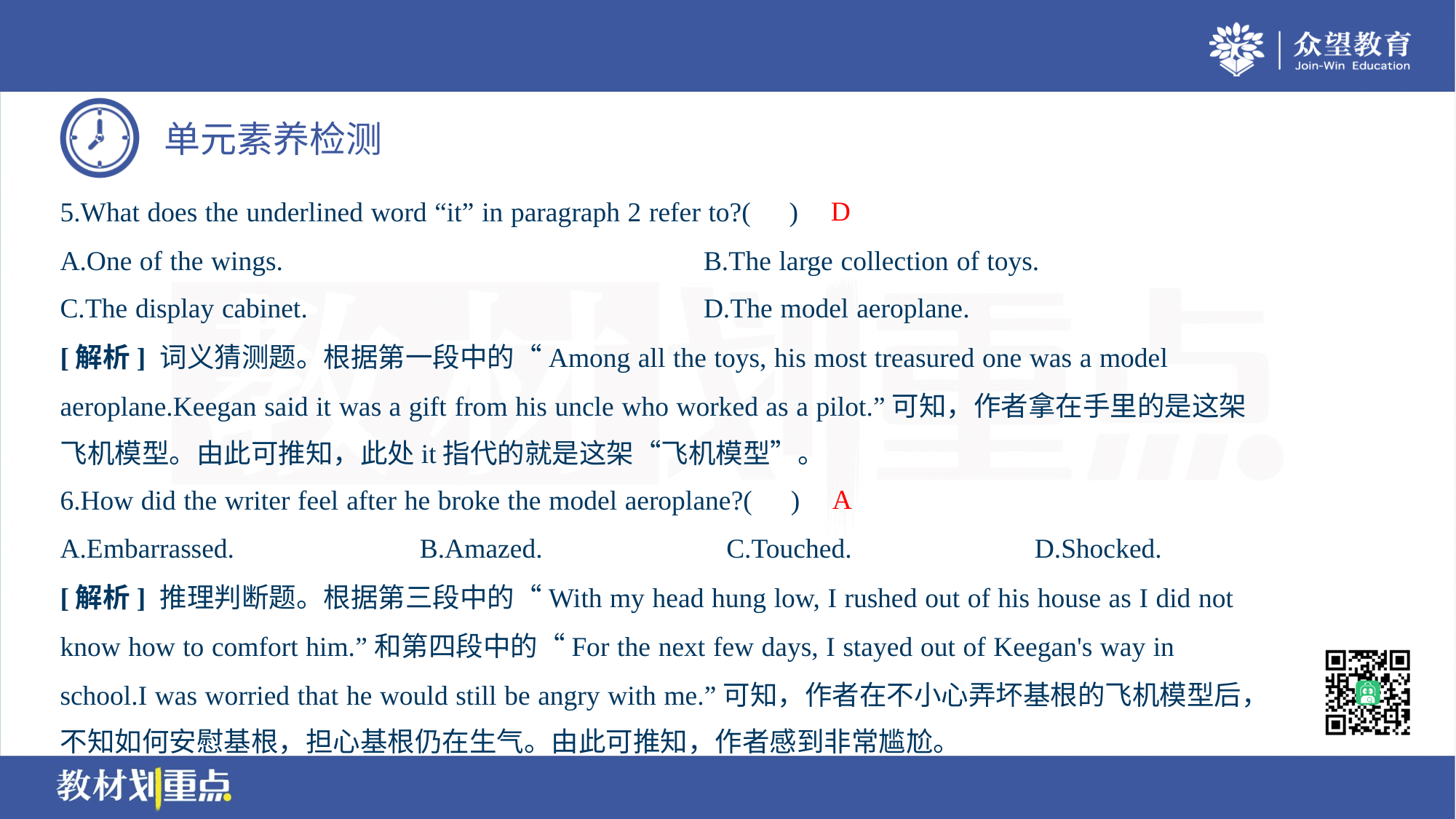

D
5.What does the underlined word “it” in paragraph 2 refer to?(     )
A.One of the wings.	B.The large collection of toys.
C.The display cabinet.	D.The model aeroplane.
[解析] 词义猜测题。根据第一段中的“Among all the toys, his most treasured one was a model
aeroplane.Keegan said it was a gift from his uncle who worked as a pilot.”可知，作者拿在手里的是这架
飞机模型。由此可推知，此处it指代的就是这架“飞机模型”。
A
6.How did the writer feel after he broke the model aeroplane?(     )
A.Embarrassed.	B.Amazed.	C.Touched.	D.Shocked.
[解析] 推理判断题。根据第三段中的“With my head hung low, I rushed out of his house as I did not
know how to comfort him.”和第四段中的“For the next few days, I stayed out of Keegan's way in
school.I was worried that he would still be angry with me.”可知，作者在不小心弄坏基根的飞机模型后，
不知如何安慰基根，担心基根仍在生气。由此可推知，作者感到非常尴尬。